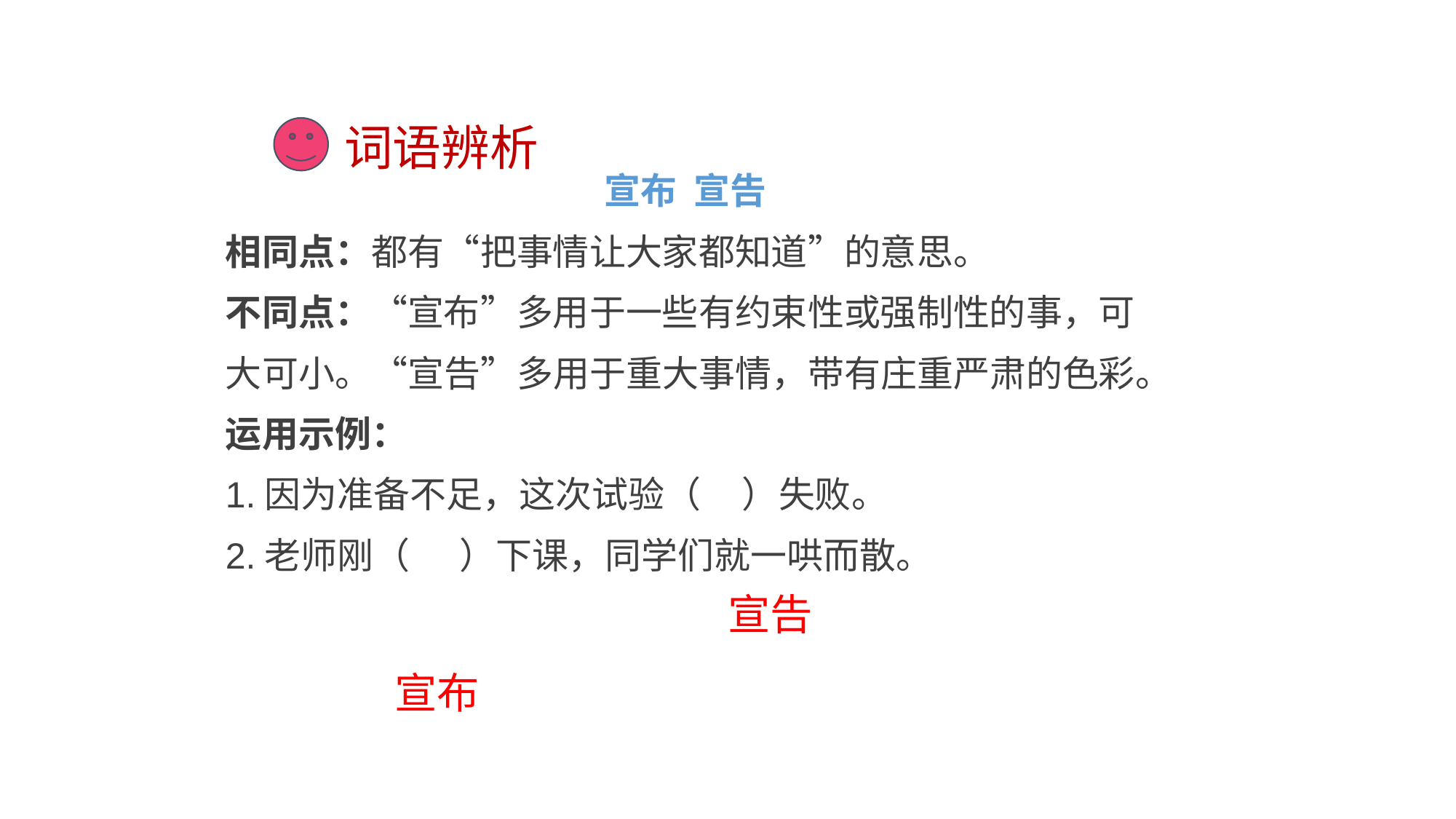

# 词语辨析

宣布  宣告
相同点：都有“把事情让大家都知道”的意思。
不同点：“宣布”多用于一些有约束性或强制性的事，可大可小。“宣告”多用于重大事情，带有庄重严肃的色彩。
运用示例：
1.因为准备不足，这次试验（     ）失败。
2.老师刚（      ）下课，同学们就一哄而散。
宣告
宣布